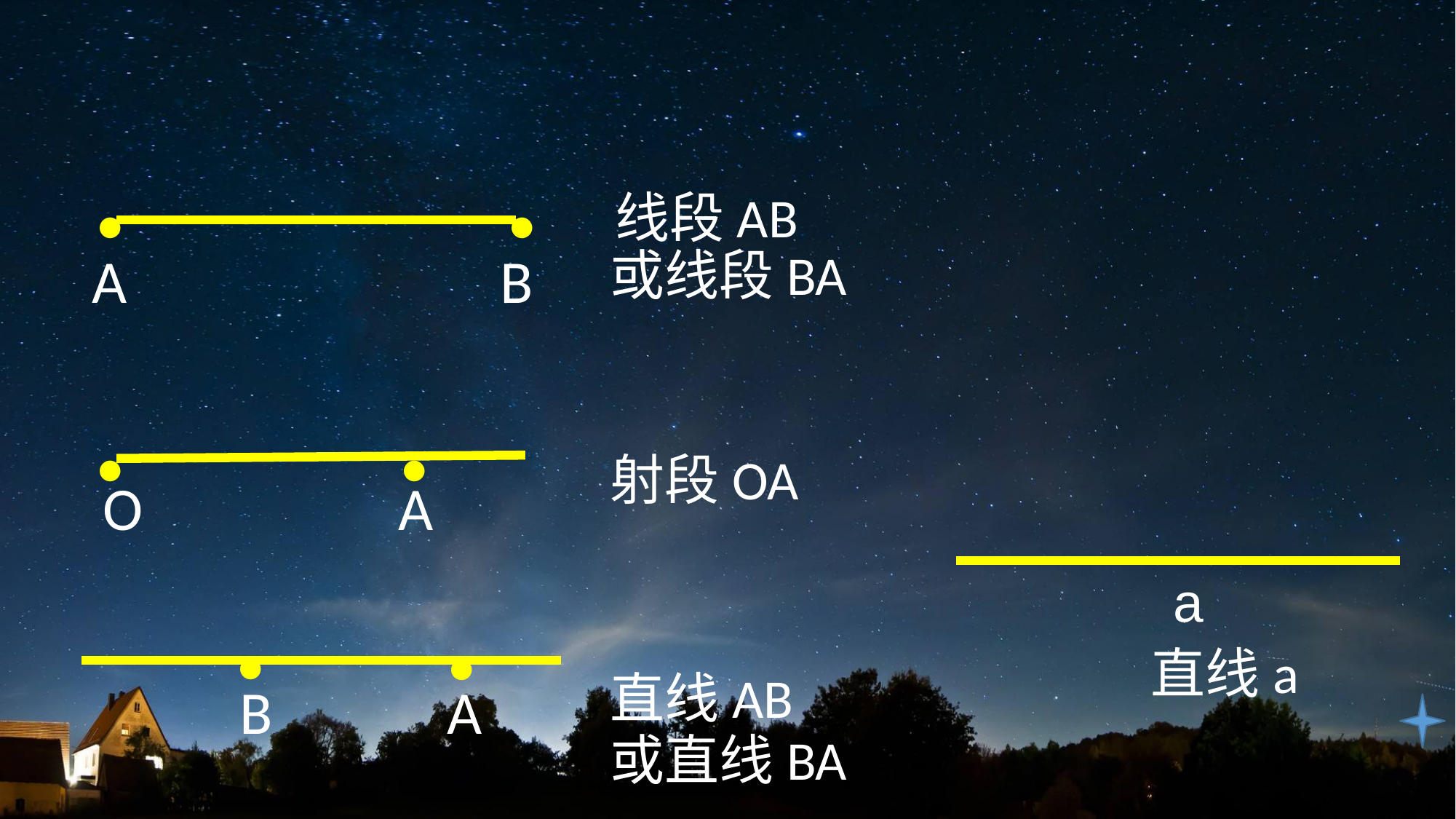

·
·
线段AB
或线段BA
A
B
·
·
射段OA
O
A
·
·
a
直线a
直线AB
B
A

或直线BA